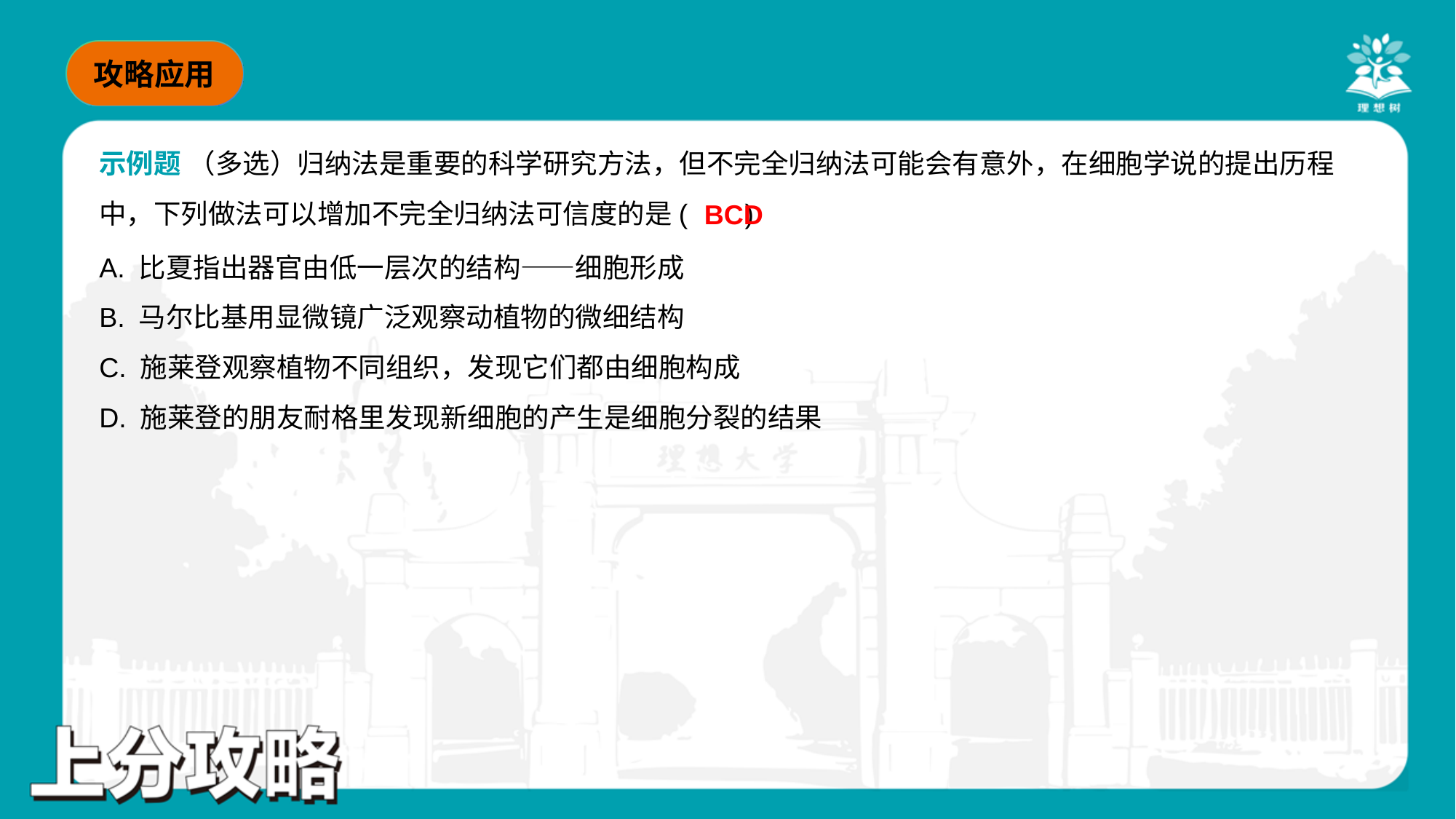

示例题 （多选）归纳法是重要的科学研究方法，但不完全归纳法可能会有意外，在细胞学说的提出历程
中，下列做法可以增加不完全归纳法可信度的是(        )
BCD
A. 比夏指出器官由低一层次的结构——细胞形成
B. 马尔比基用显微镜广泛观察动植物的微细结构
C. 施莱登观察植物不同组织，发现它们都由细胞构成
D. 施莱登的朋友耐格里发现新细胞的产生是细胞分裂的结果